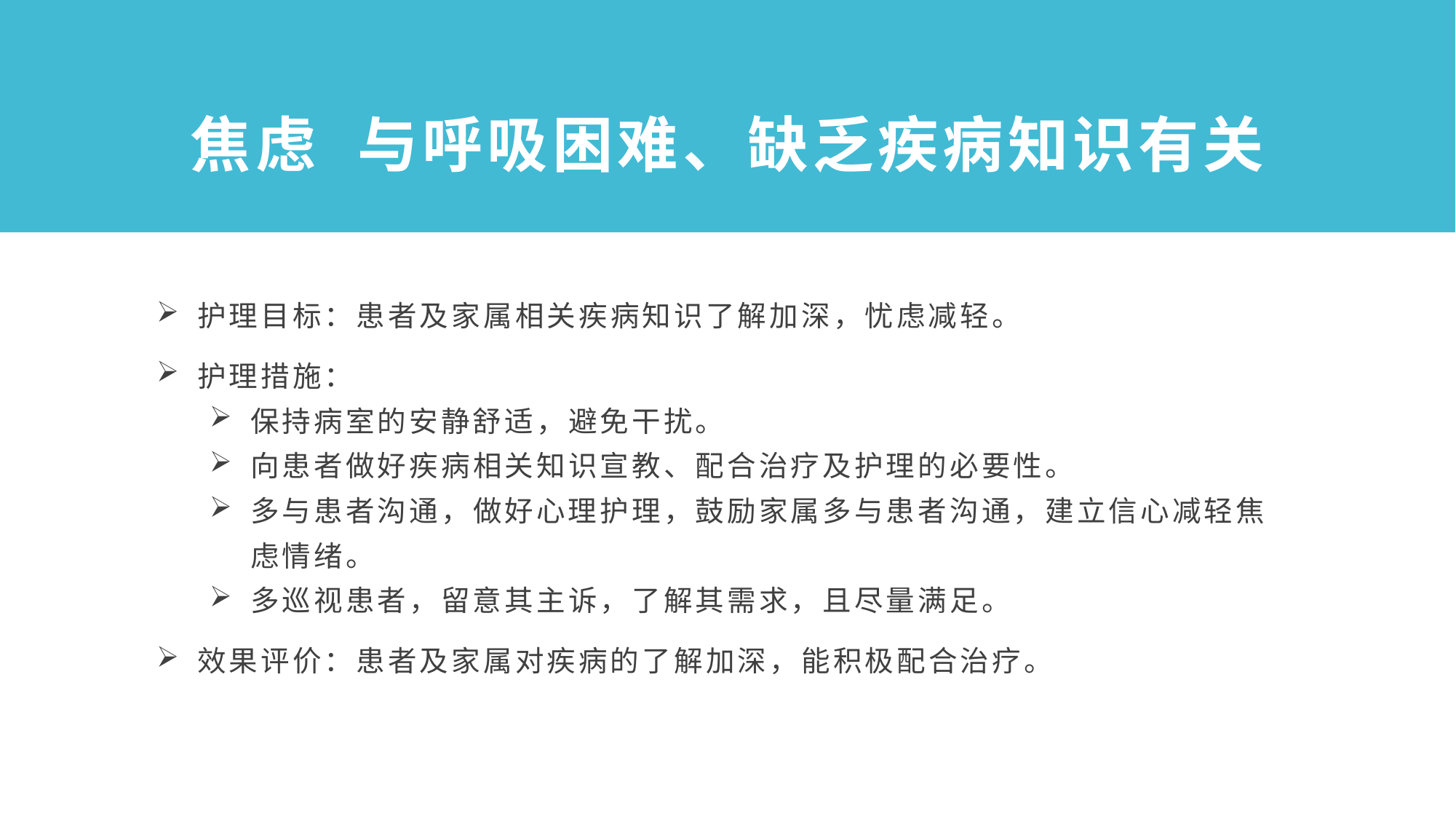

焦虑  与呼吸困难、缺乏疾病知识有关
护理目标：患者及家属相关疾病知识了解加深，忧虑减轻。
护理措施：
保持病室的安静舒适，避免干扰。
向患者做好疾病相关知识宣教、配合治疗及护理的必要性。
多与患者沟通，做好心理护理，鼓励家属多与患者沟通，建立信心减轻焦虑情绪。
多巡视患者，留意其主诉，了解其需求，且尽量满足。
效果评价：患者及家属对疾病的了解加深，能积极配合治疗。